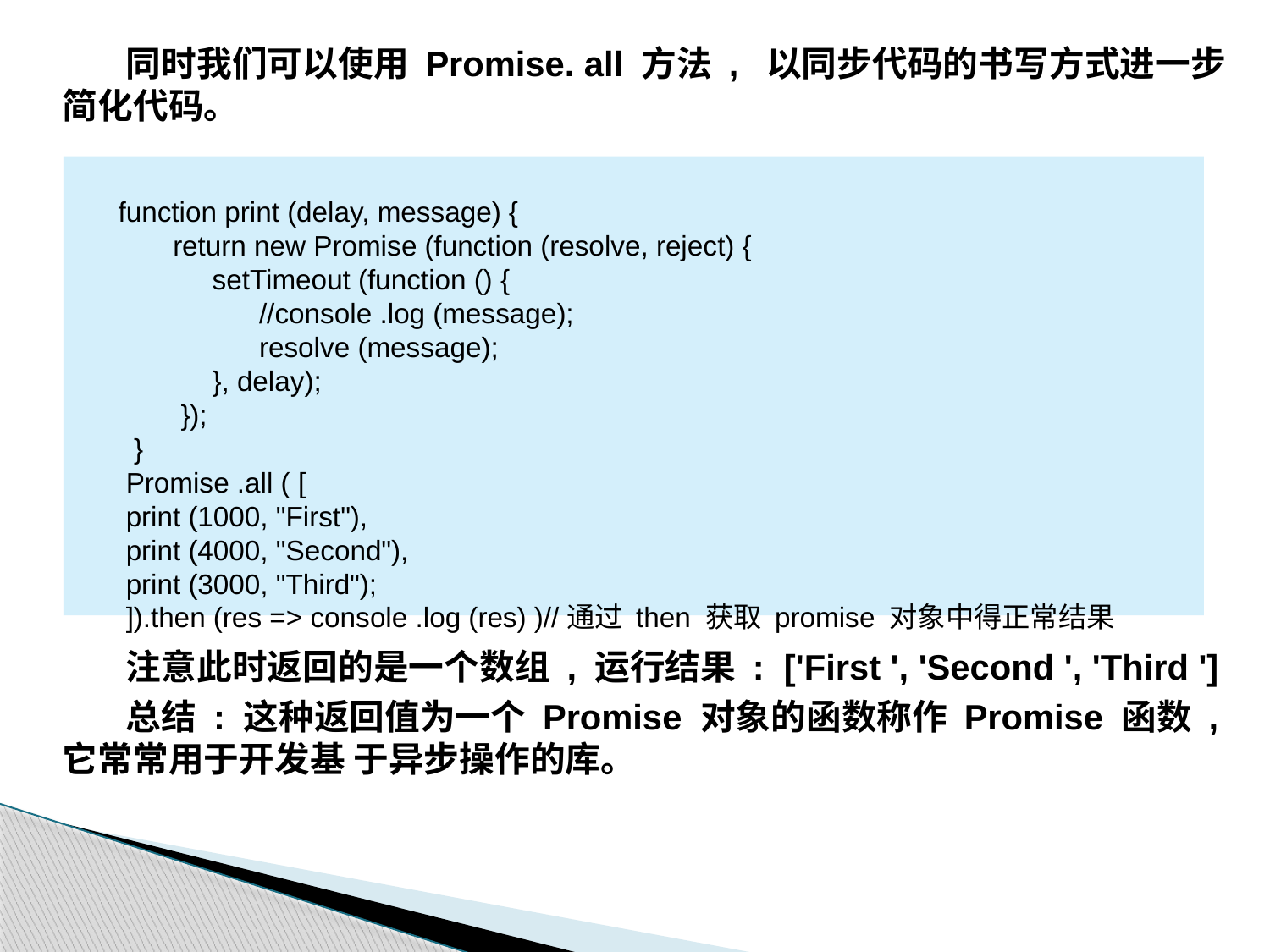

同时我们可以使用 Promise. all 方法 ,  以同步代码的书写方式进一步简化代码。

注意此时返回的是一个数组 , 运行结果 :  ['First ', 'Second ', 'Third ']
总结 : 这种返回值为一个 Promise 对象的函数称作 Promise 函数 ,  它常常用于开发基 于异步操作的库。

       function print (delay, message) {
              return new Promise (function (resolve, reject) {
                   setTimeout (function () {
                         //console .log (message);
                         resolve (message);
                   }, delay);
               });
         }
        Promise .all ( [
        print (1000, "First"),
        print (4000, "Second"),
        print (3000, "Third");
        ]).then (res => console .log (res) )//通过 then 获取 promise 对象中得正常结果